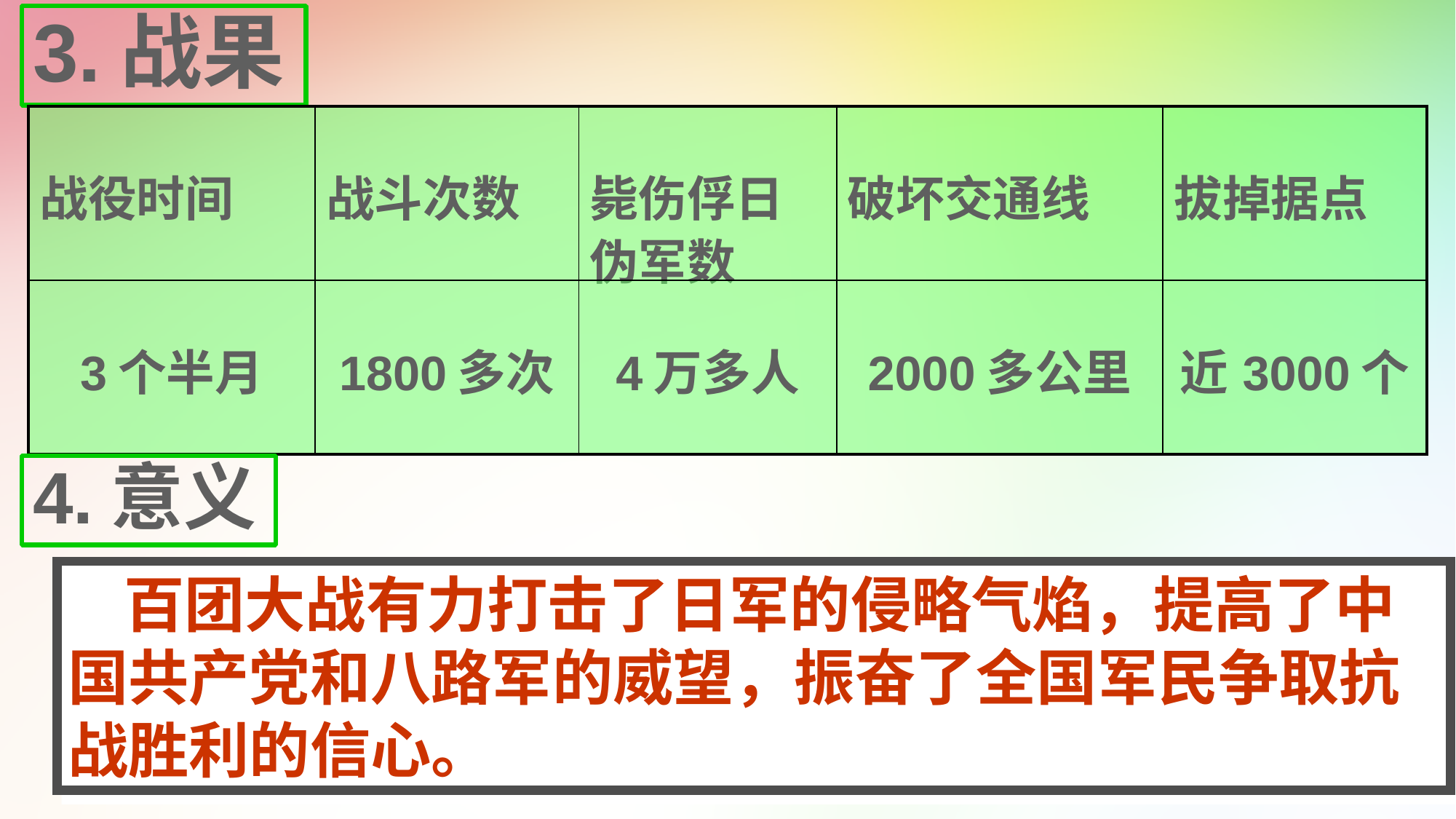

3.战果
| 战役时间 | 战斗次数 | 毙伤俘日伪军数 | 破坏交通线 | 拔掉据点 |
| --- | --- | --- | --- | --- |
| 3个半月 | 1800多次 | 4万多人 | 2000多公里 | 近3000个 |
4.意义
    百团大战有力打击了日军的侵略气焰，提高了中国共产党和八路军的威望，振奋了全国军民争取抗战胜利的信心。